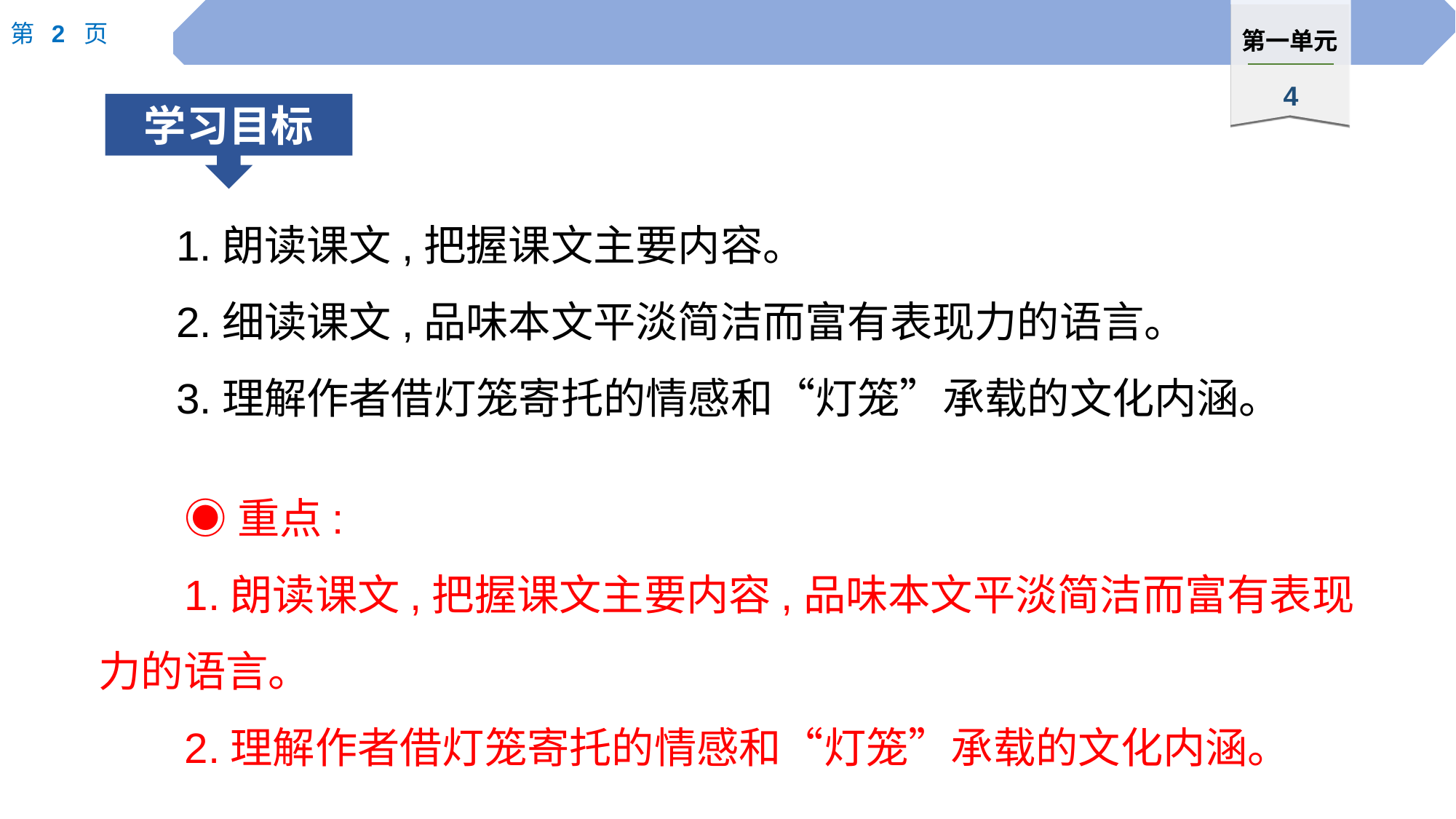

1.朗读课文,把握课文主要内容。
2.细读课文,品味本文平淡简洁而富有表现力的语言。
3.理解作者借灯笼寄托的情感和“灯笼”承载的文化内涵。
◉重点:
1.朗读课文,把握课文主要内容,品味本文平淡简洁而富有表现力的语言。
2.理解作者借灯笼寄托的情感和“灯笼”承载的文化内涵。